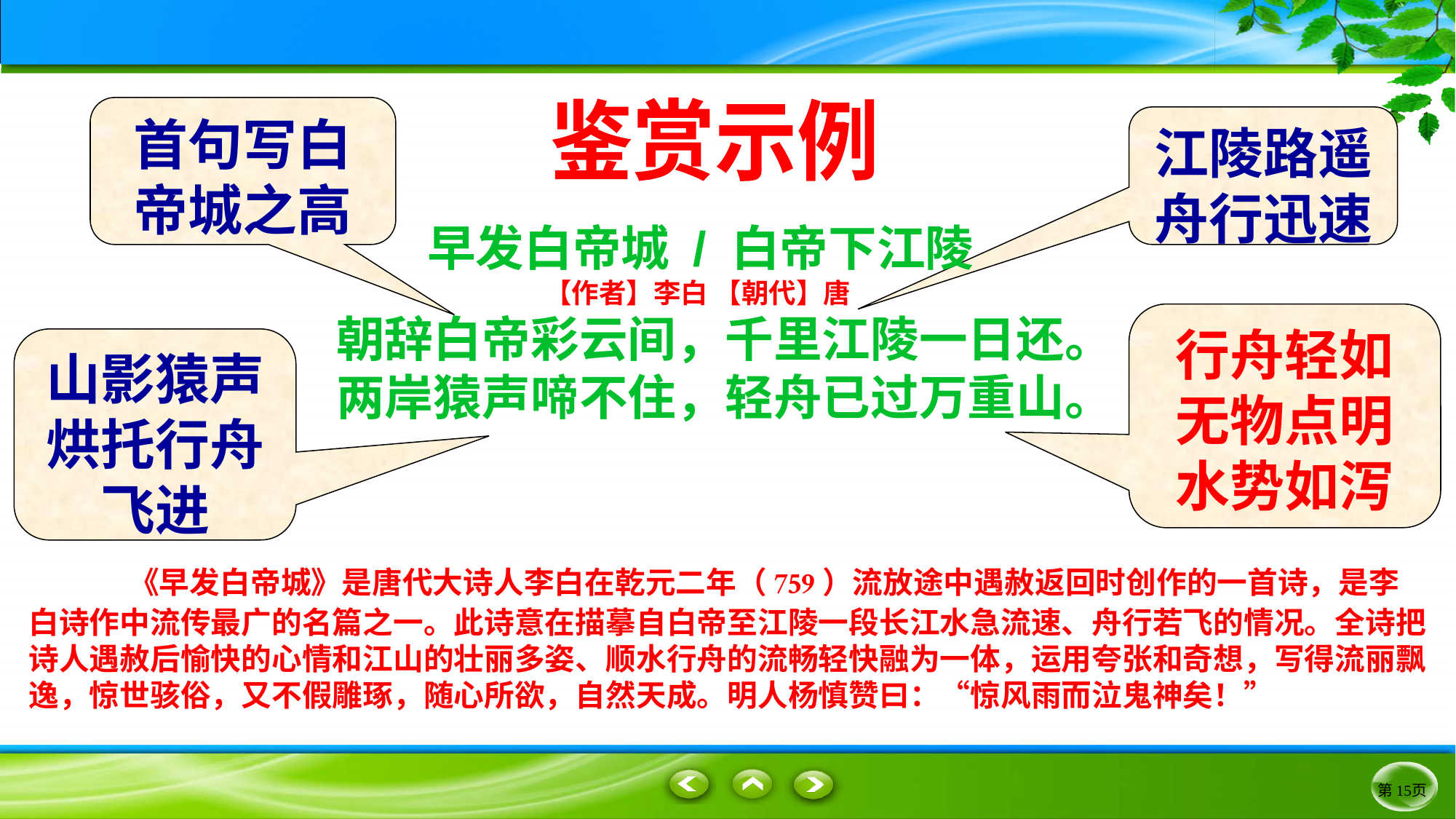

首句写白
帝城之高
鉴赏示例
江陵路遥舟行迅速
早发白帝城 / 白帝下江陵
【作者】李白 【朝代】唐
朝辞白帝彩云间，千里江陵一日还。
两岸猿声啼不住，轻舟已过万重山。
行舟轻如无物点明水势如泻
山影猿声烘托行舟飞进
        《早发白帝城》是唐代大诗人李白在乾元二年（759）流放途中遇赦返回时创作的一首诗，是李白诗作中流传最广的名篇之一。此诗意在描摹自白帝至江陵一段长江水急流速、舟行若飞的情况。全诗把诗人遇赦后愉快的心情和江山的壮丽多姿、顺水行舟的流畅轻快融为一体，运用夸张和奇想，写得流丽飘逸，惊世骇俗，又不假雕琢，随心所欲，自然天成。明人杨慎赞曰：“惊风雨而泣鬼神矣！”